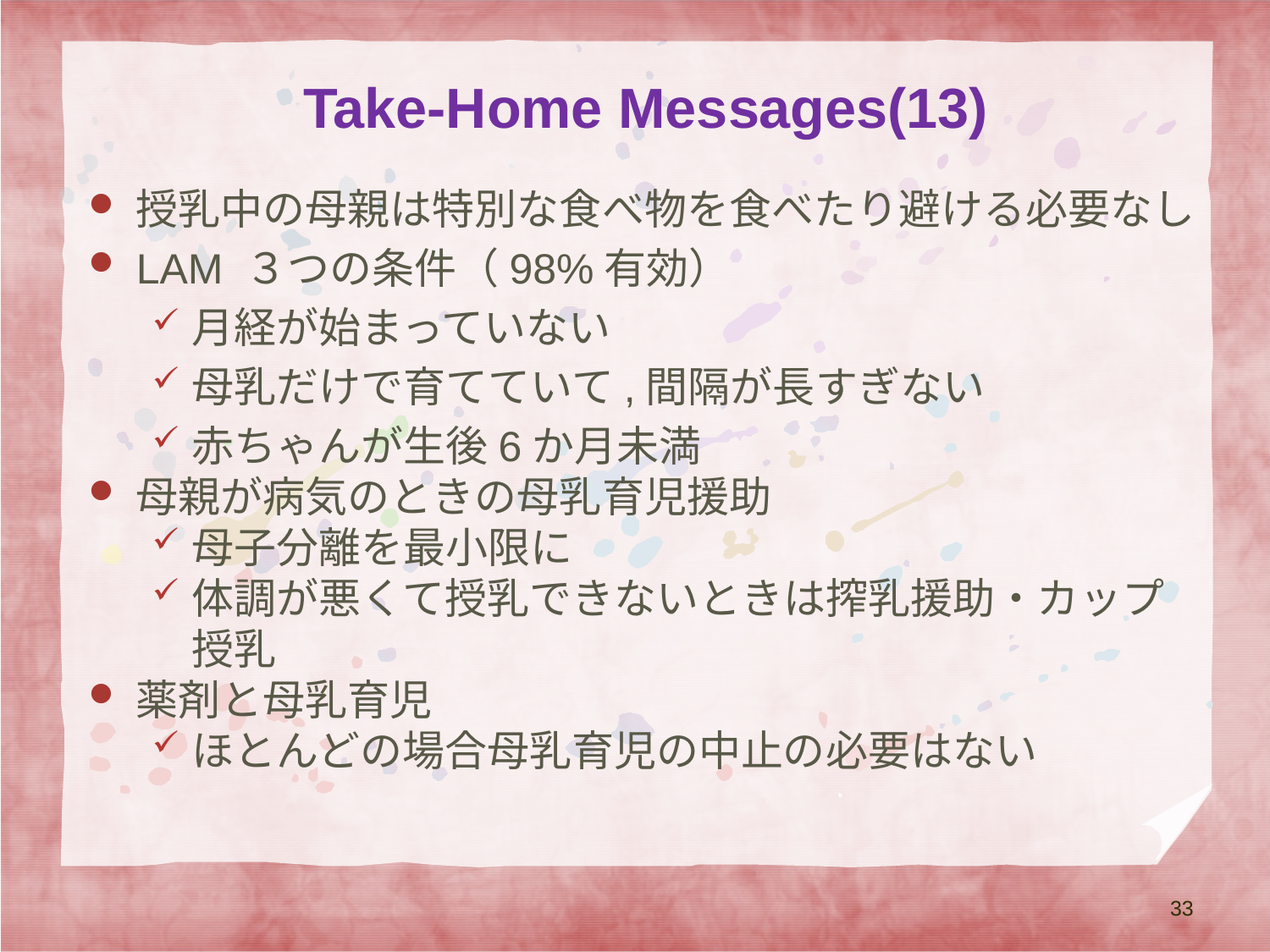

# Take-Home Messages(13)
授乳中の母親は特別な食べ物を食べたり避ける必要なし
LAM ３つの条件（98%有効）
月経が始まっていない
母乳だけで育てていて,間隔が長すぎない
赤ちゃんが生後6か月未満
母親が病気のときの母乳育児援助
母子分離を最小限に
体調が悪くて授乳できないときは搾乳援助・カップ授乳
薬剤と母乳育児
ほとんどの場合母乳育児の中止の必要はない

33